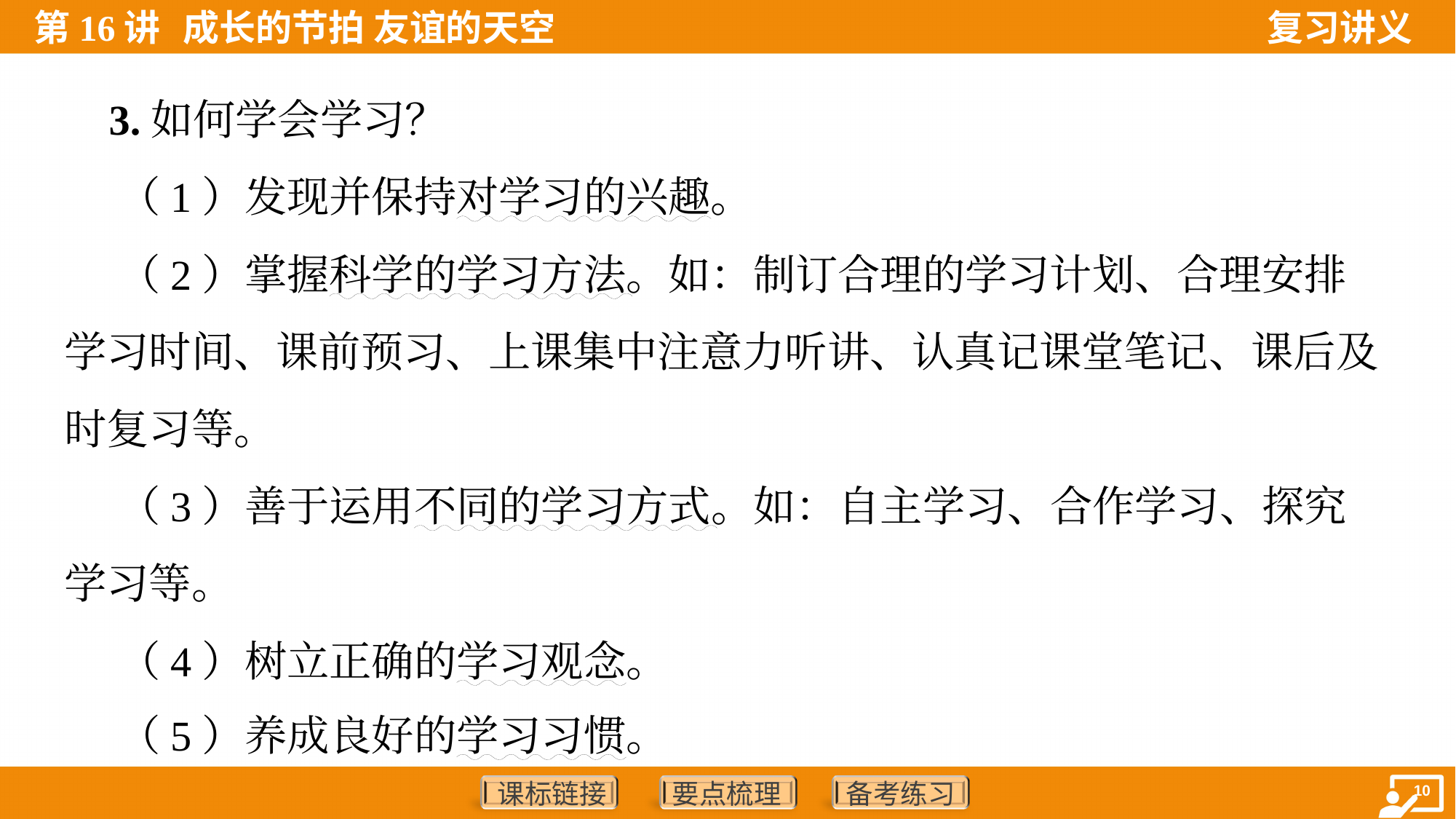

3.如何学会学习？
    （1）发现并保持对学习的兴趣。
    （2）掌握科学的学习方法。如：制订合理的学习计划、合理安排
学习时间、课前预习、上课集中注意力听讲、认真记课堂笔记、课后及
时复习等。
    （3）善于运用不同的学习方式。如：自主学习、合作学习、探究
学习等。
    （4）树立正确的学习观念。
    （5）养成良好的学习习惯。